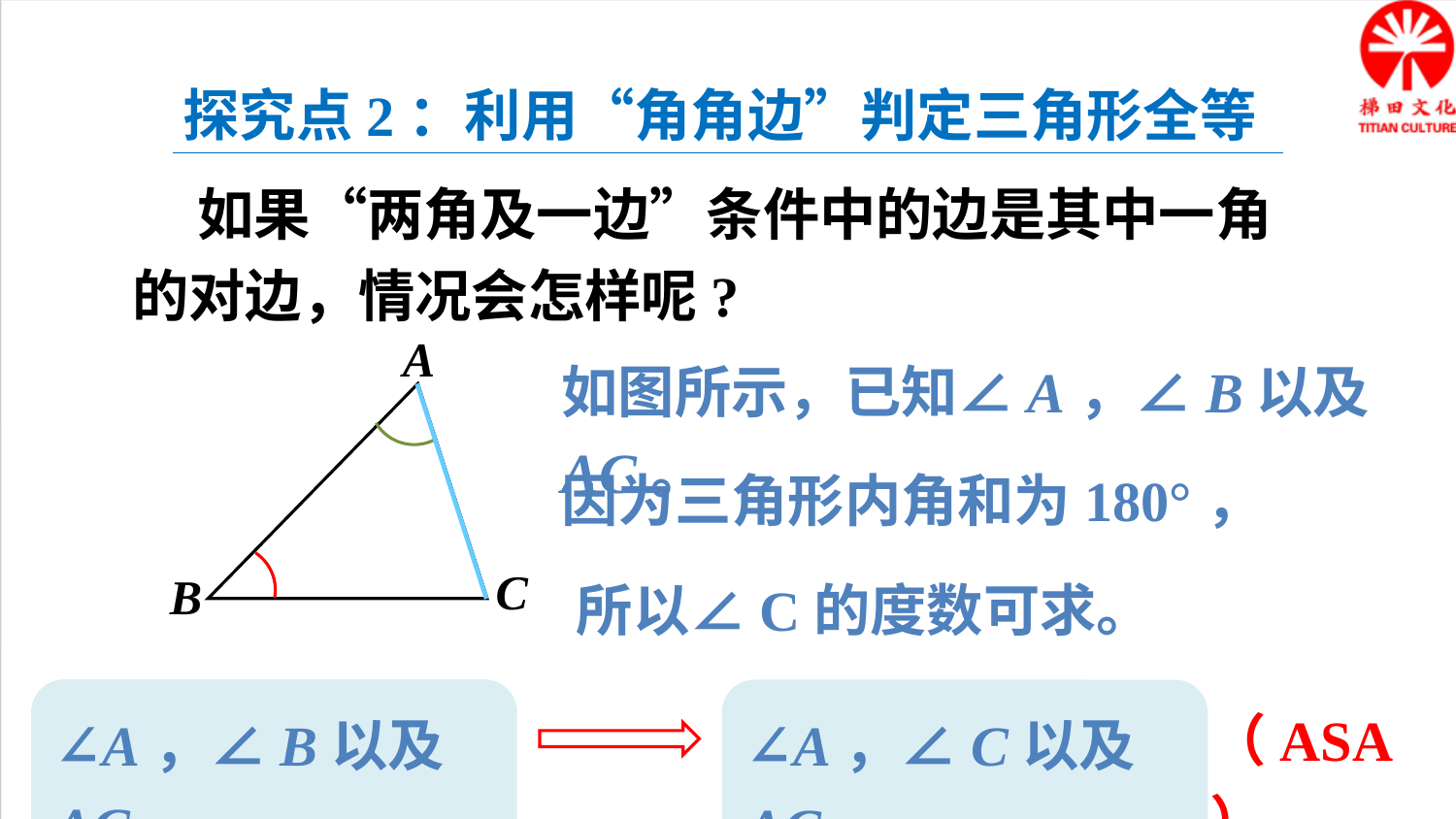

探究点2：利用“角角边”判定三角形全等
    如果“两角及一边”条件中的边是其中一角的对边，情况会怎样呢?
A

C
B
如图所示，已知∠A，∠B以及AC。

因为三角形内角和为180°，
所以∠C的度数可求。
∠A，∠B以及AC
∠A，∠C以及AC
（ASA）